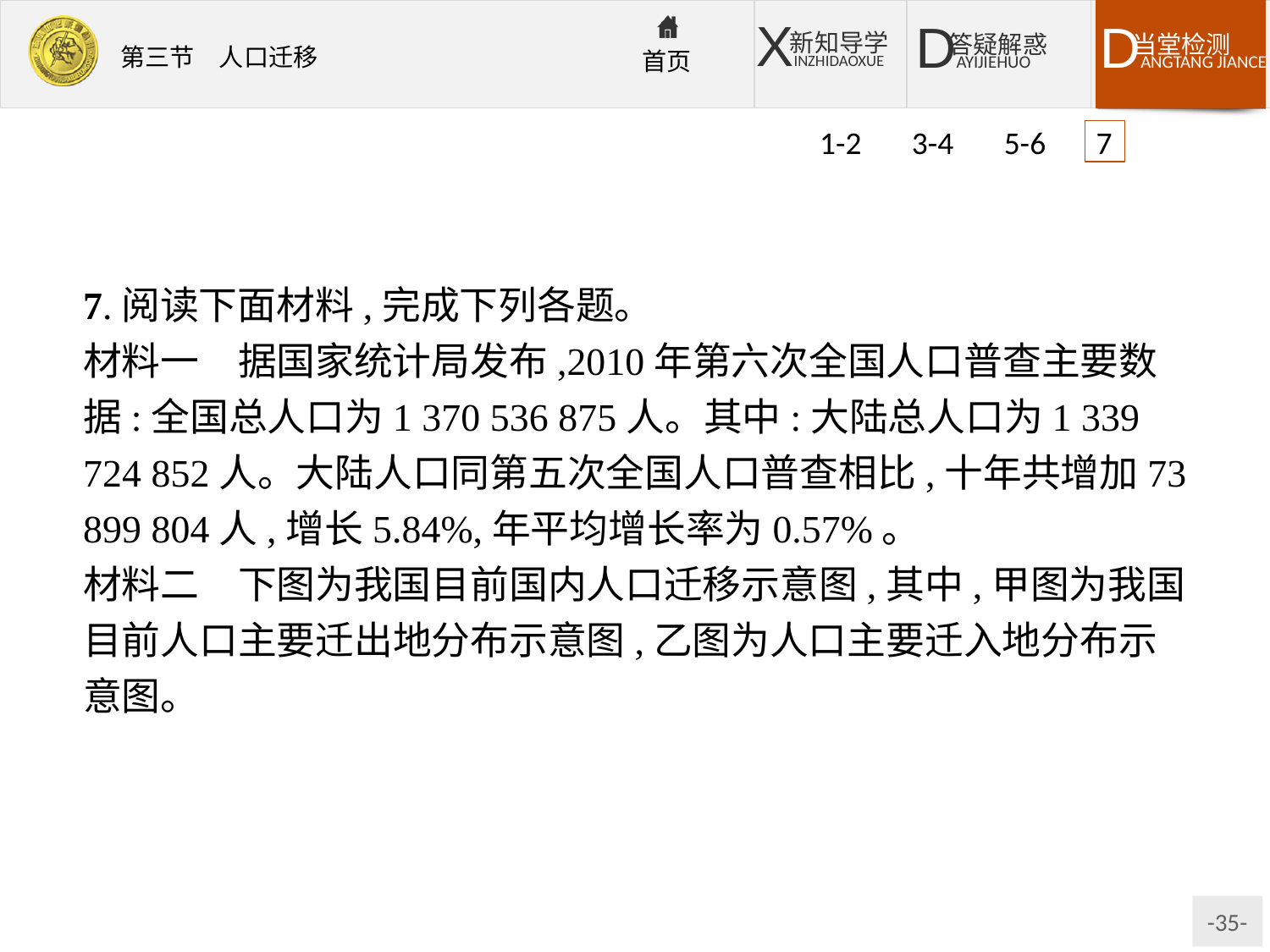

1-2       3-4       5-6       7

7.阅读下面材料,完成下列各题。
材料一　据国家统计局发布,2010年第六次全国人口普查主要数据:全国总人口为1 370 536 875人。其中:大陆总人口为1 339 724 852人。大陆人口同第五次全国人口普查相比,十年共增加73 899 804人,增长5.84%,年平均增长率为0.57%。
材料二　下图为我国目前国内人口迁移示意图,其中,甲图为我国目前人口主要迁出地分布示意图,乙图为人口主要迁入地分布示意图。